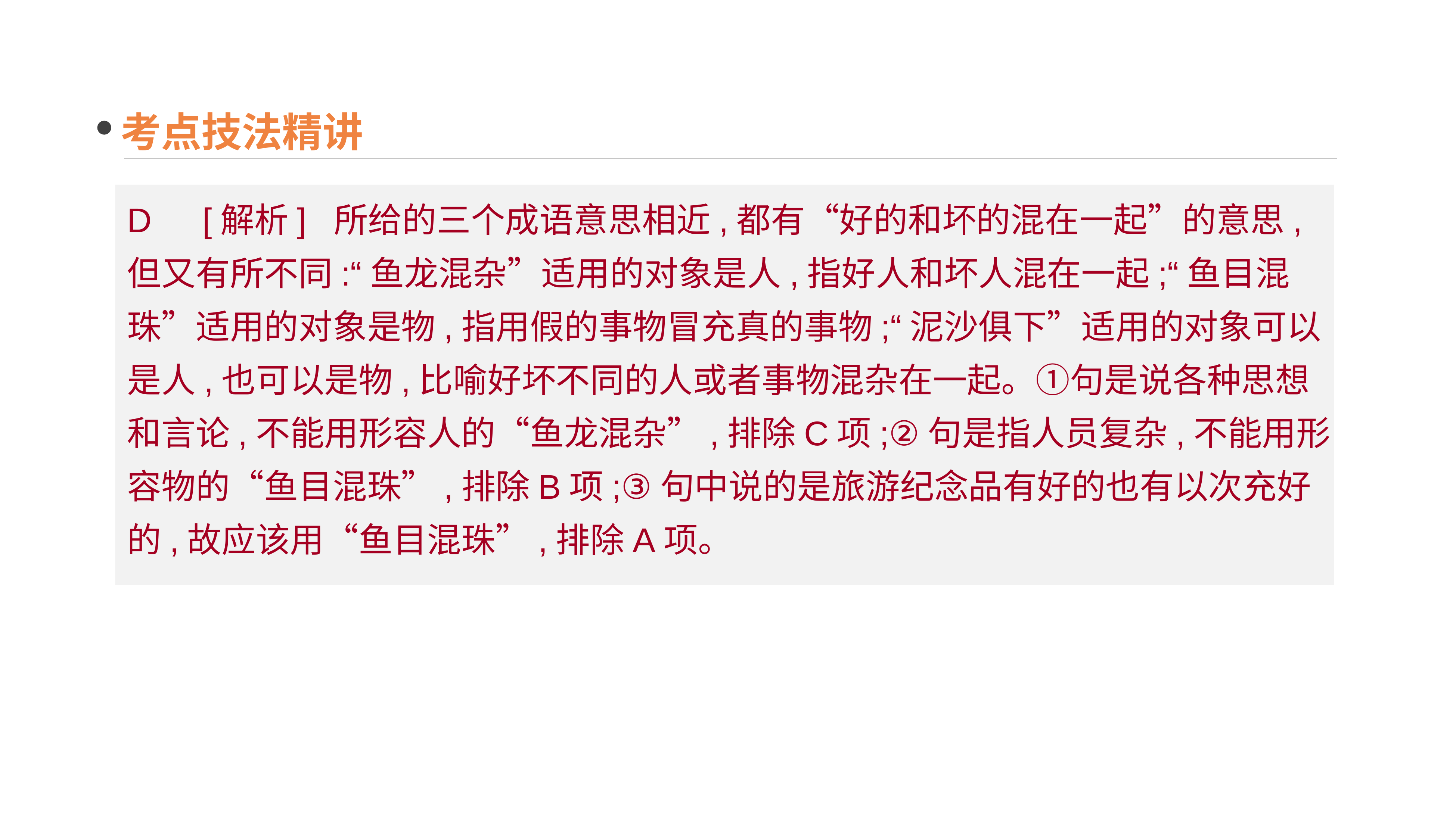

考点技法精讲

D　[解析]  所给的三个成语意思相近,都有“好的和坏的混在一起”的意思,但又有所不同:“鱼龙混杂”适用的对象是人,指好人和坏人混在一起;“鱼目混珠”适用的对象是物,指用假的事物冒充真的事物;“泥沙俱下”适用的对象可以是人,也可以是物,比喻好坏不同的人或者事物混杂在一起。①句是说各种思想和言论,不能用形容人的“鱼龙混杂”,排除C项;②句是指人员复杂,不能用形容物的“鱼目混珠”,排除B项;③句中说的是旅游纪念品有好的也有以次充好的,故应该用“鱼目混珠”,排除A项。